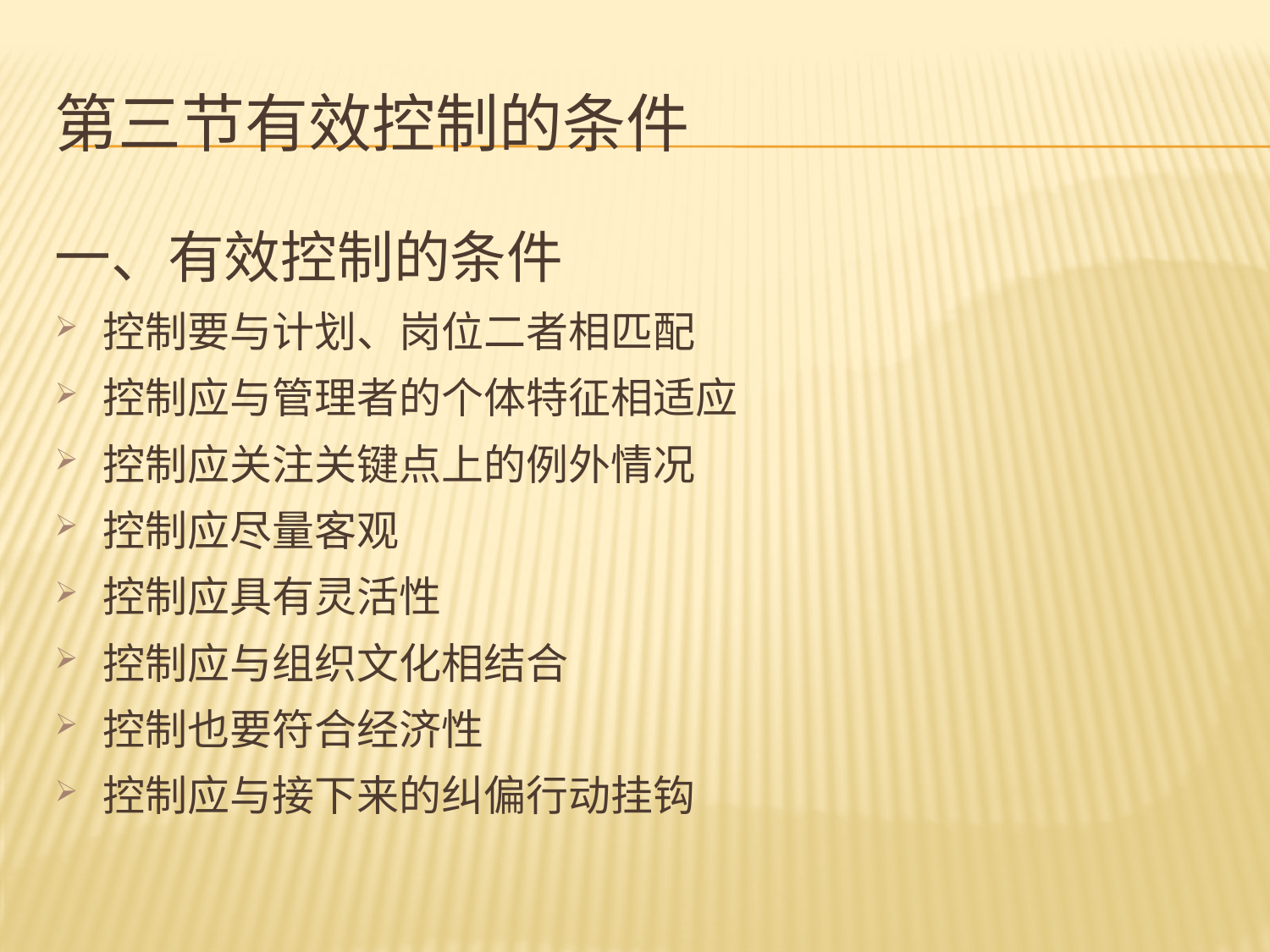

# 第三节有效控制的条件
一、有效控制的条件
控制要与计划、岗位二者相匹配
控制应与管理者的个体特征相适应
控制应关注关键点上的例外情况
控制应尽量客观
控制应具有灵活性
控制应与组织文化相结合
控制也要符合经济性
控制应与接下来的纠偏行动挂钩